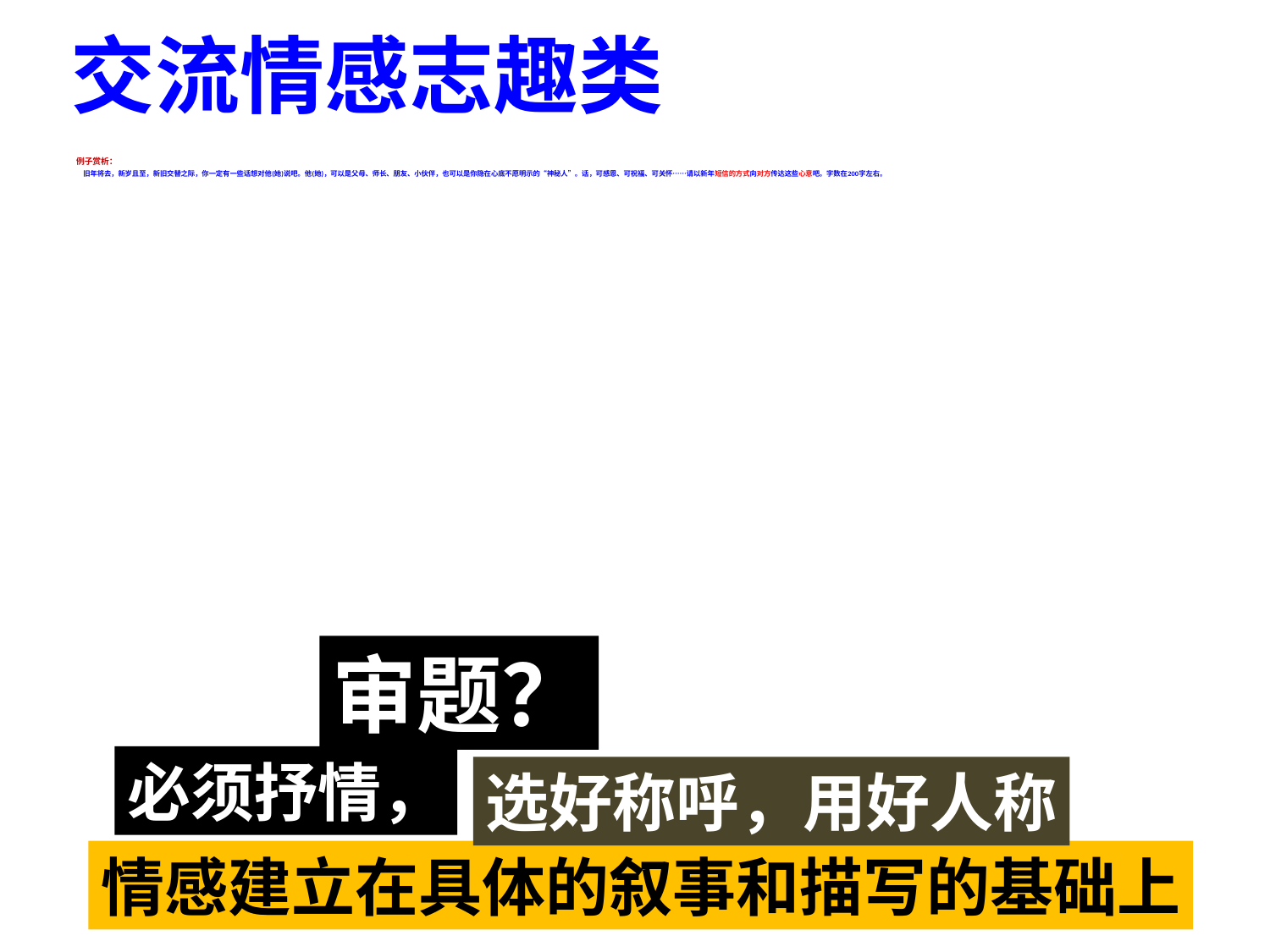

交流情感志趣类
# 例子赏析： 旧年将去，新岁且至，新旧交替之际，你一定有一些话想对他(她)说吧。他(她)，可以是父母、师长、朋友、小伙伴，也可以是你隐在心底不愿明示的“神秘人”。话，可感恩、可祝福、可关怀……请以新年短信的方式向对方传达这些心意吧。字数在200字左右。
审题？

必须抒情，
选好称呼，用好人称
情感建立在具体的叙事和描写的基础上